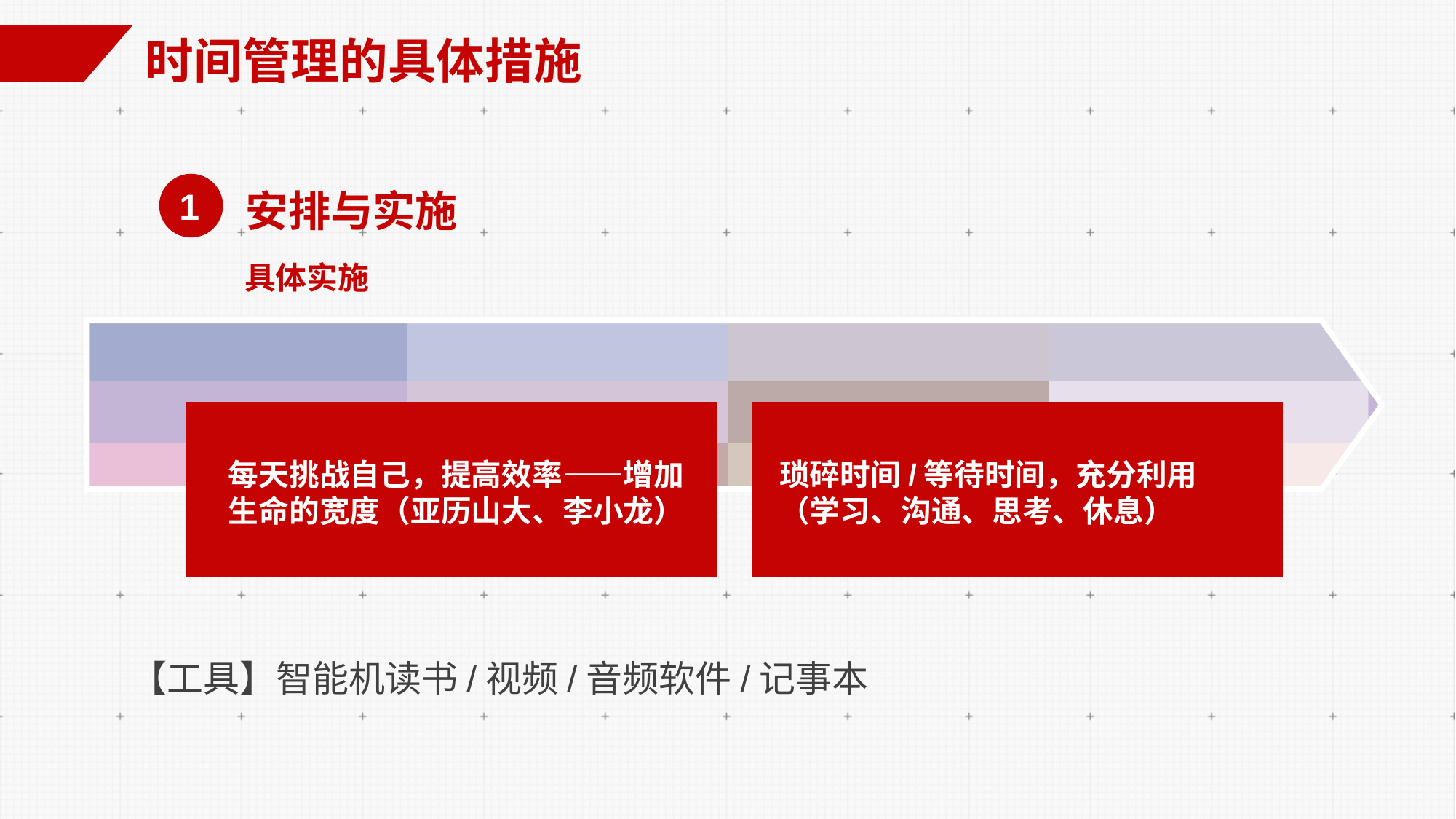

时间管理的具体措施
1
安排与实施
具体实施

每天挑战自己，提高效率——增加生命的宽度（亚历山大、李小龙）
琐碎时间/等待时间，充分利用（学习、沟通、思考、休息）
【工具】智能机读书/视频/音频软件/记事本